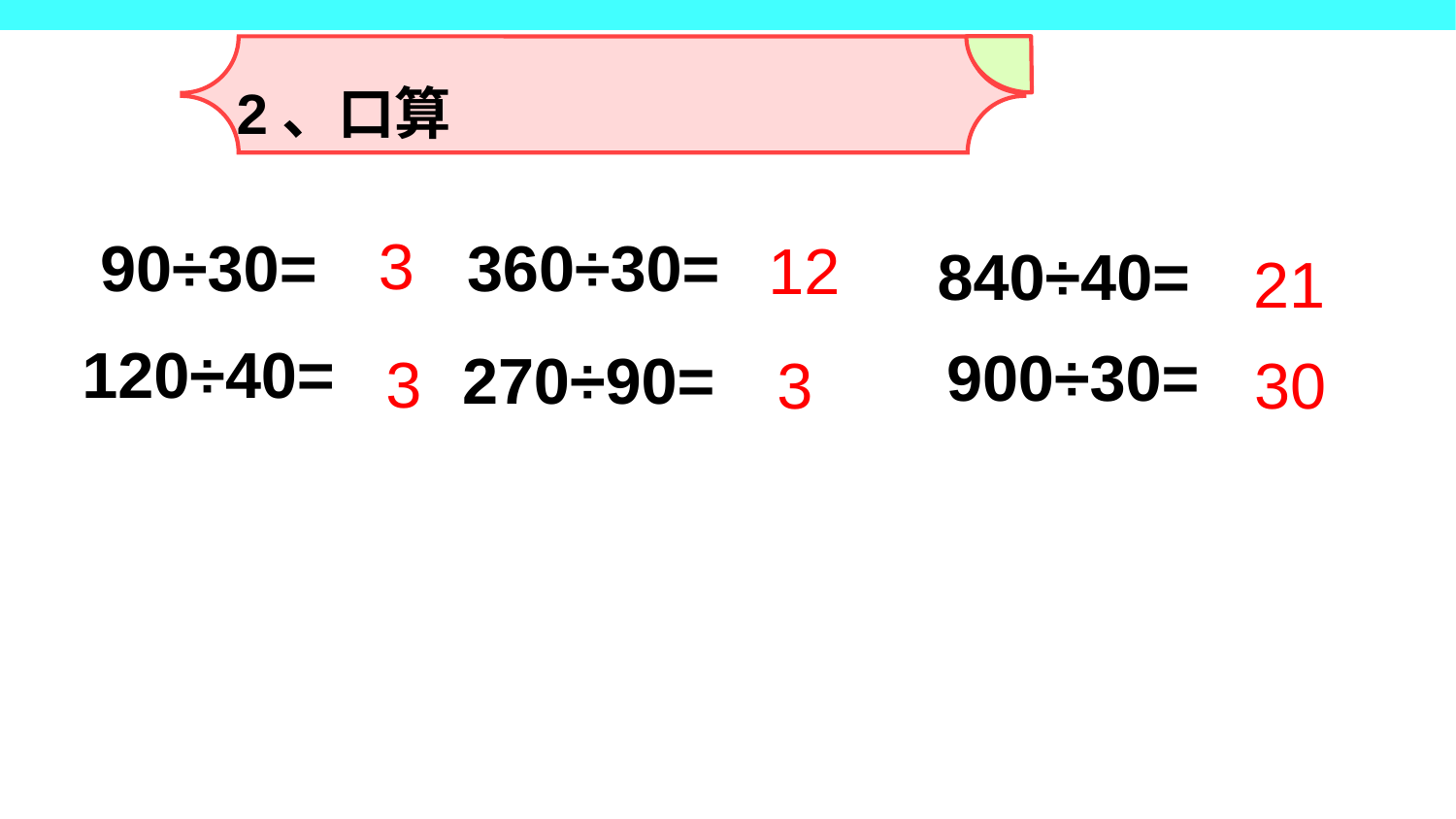

2、口算

3
90÷30=
360÷30=
12
840÷40=
21
120÷40=
900÷30=
270÷90=
3
3
30